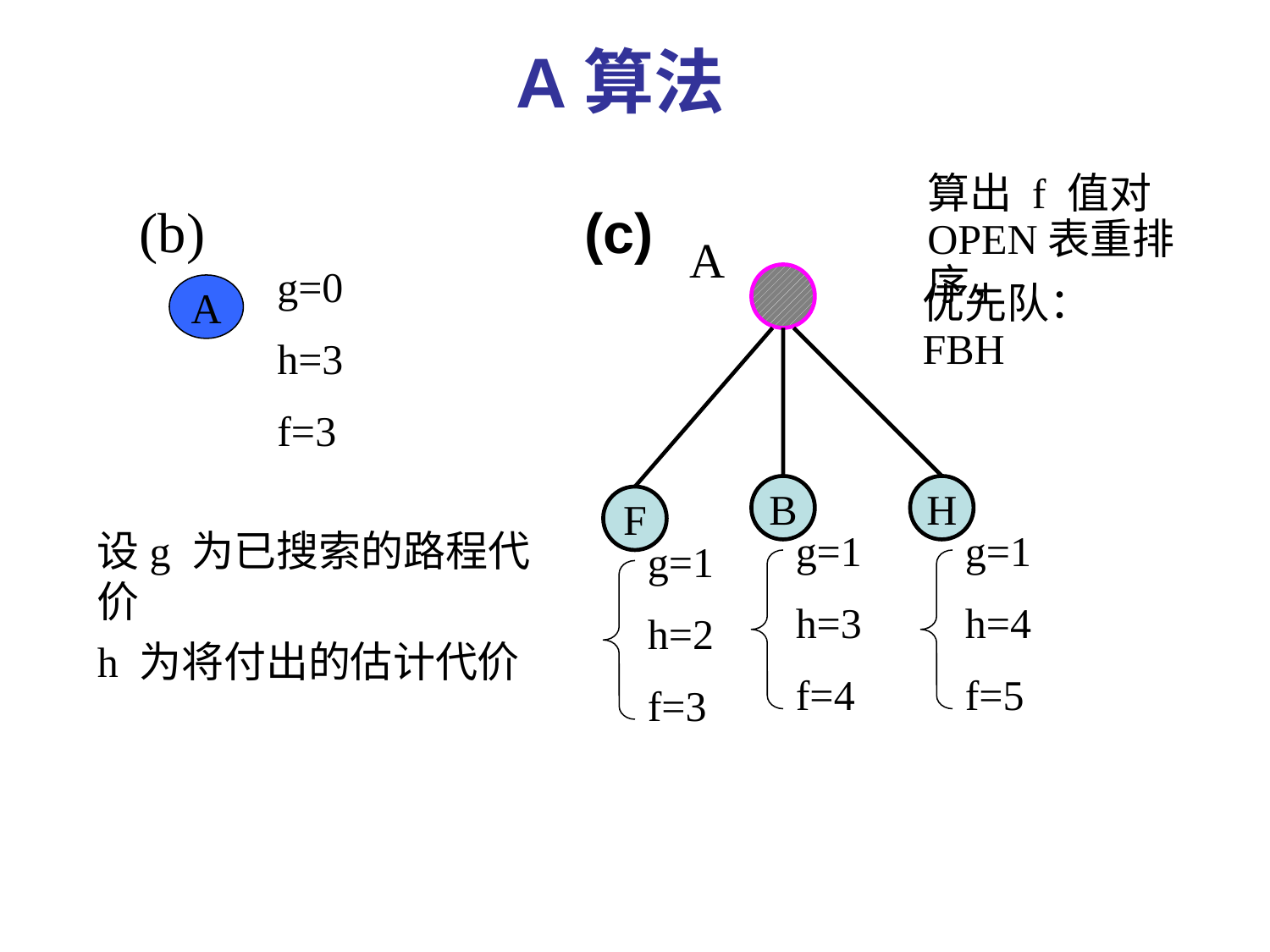

A算法
算出 f 值对OPEN表重排序，
(b)
(c)
A

B
H
F
g=0
h=3
f=3
A
优先队：FBH
设g 为已搜索的路程代价
h 为将付出的估计代价
    g=1
    h=3
    f=4

    g=1
    h=4
    f=5

    g=1
    h=2
    f=3